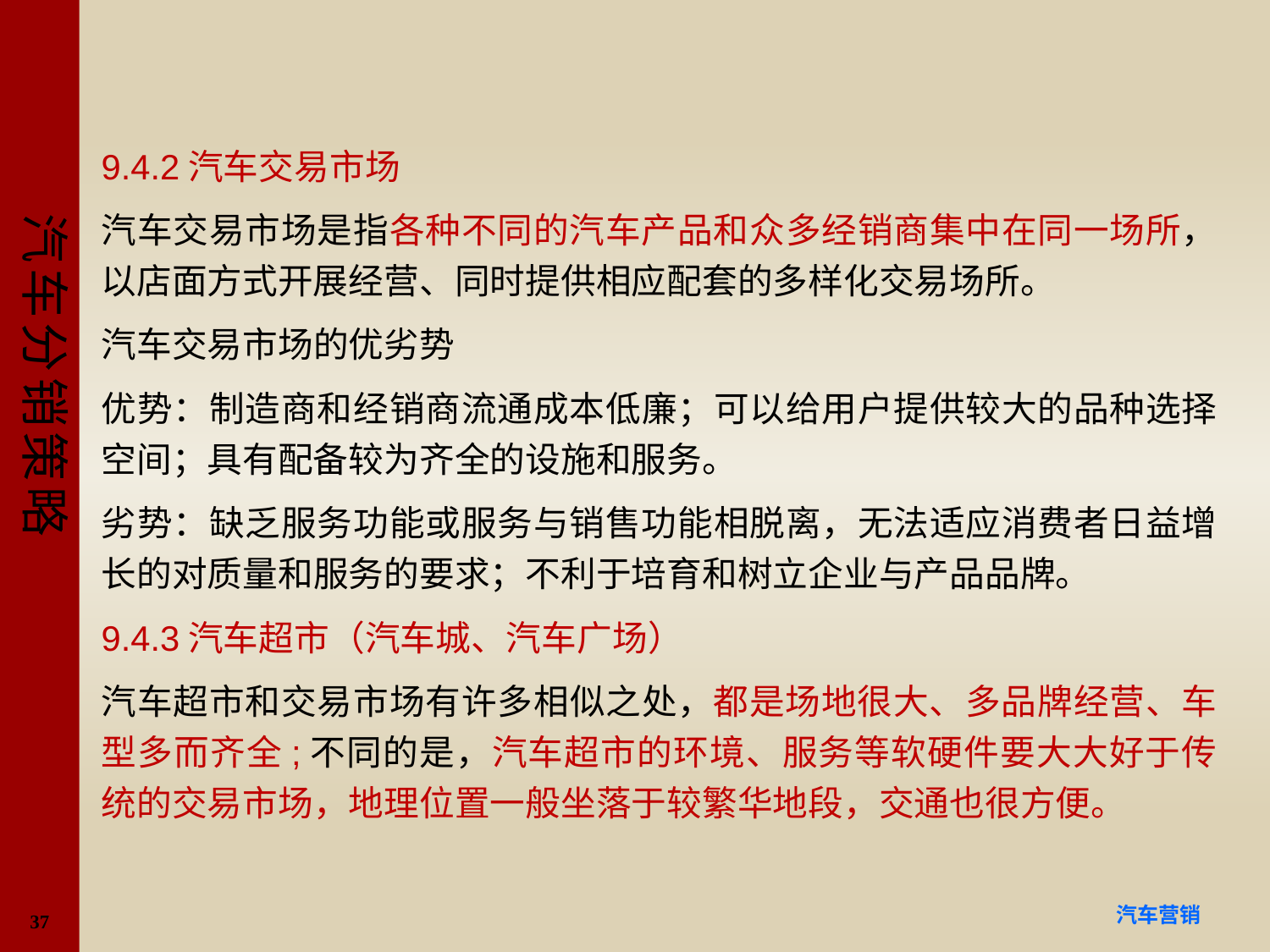

#
9.4.2汽车交易市场
汽车交易市场是指各种不同的汽车产品和众多经销商集中在同一场所，以店面方式开展经营、同时提供相应配套的多样化交易场所。
汽车交易市场的优劣势
优势：制造商和经销商流通成本低廉；可以给用户提供较大的品种选择空间；具有配备较为齐全的设施和服务。
劣势：缺乏服务功能或服务与销售功能相脱离，无法适应消费者日益增长的对质量和服务的要求；不利于培育和树立企业与产品品牌。
9.4.3汽车超市（汽车城、汽车广场）
汽车超市和交易市场有许多相似之处，都是场地很大、多品牌经营、车型多而齐全;不同的是，汽车超市的环境、服务等软硬件要大大好于传统的交易市场，地理位置一般坐落于较繁华地段，交通也很方便。

37